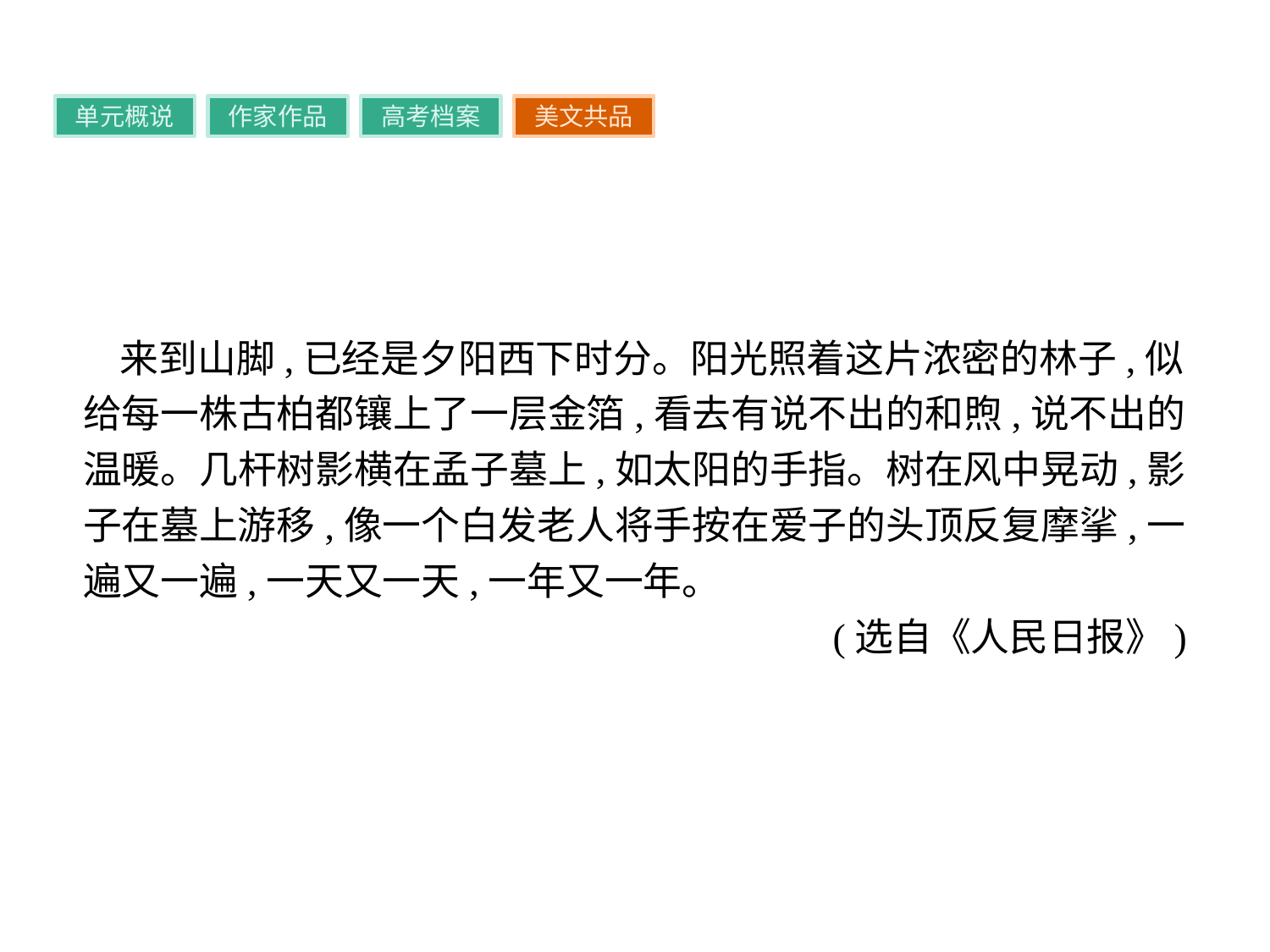

单元概说
作家作品
高考档案
美文共品
来到山脚,已经是夕阳西下时分。阳光照着这片浓密的林子,似给每一株古柏都镶上了一层金箔,看去有说不出的和煦,说不出的温暖。几杆树影横在孟子墓上,如太阳的手指。树在风中晃动,影子在墓上游移,像一个白发老人将手按在爱子的头顶反复摩挲,一遍又一遍,一天又一天,一年又一年。
(选自《人民日报》)